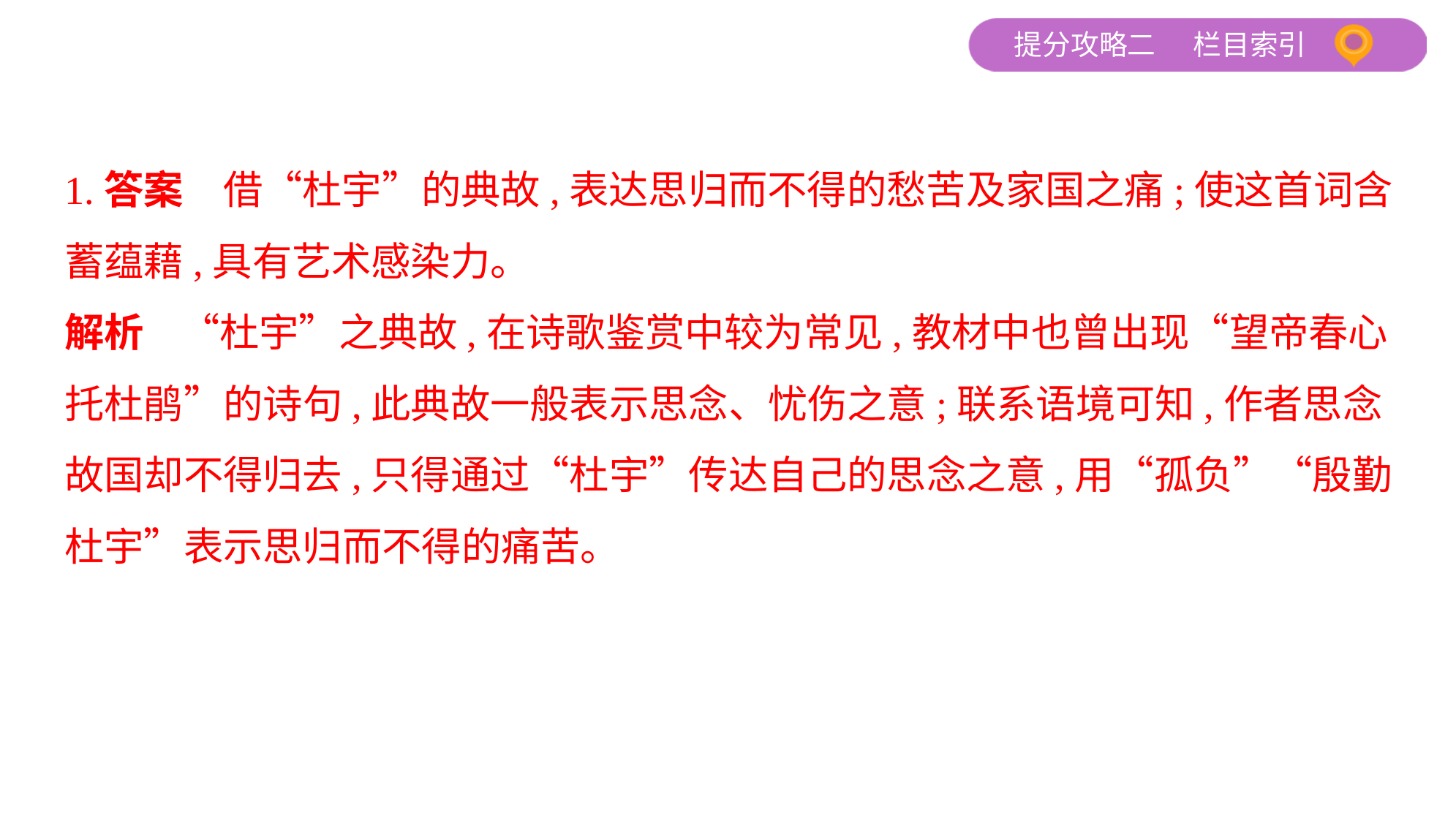

1.答案　借“杜宇”的典故,表达思归而不得的愁苦及家国之痛;使这首词含
蓄蕴藉,具有艺术感染力。
解析    “杜宇”之典故,在诗歌鉴赏中较为常见,教材中也曾出现“望帝春心
托杜鹃”的诗句,此典故一般表示思念、忧伤之意;联系语境可知,作者思念
故国却不得归去,只得通过“杜宇”传达自己的思念之意,用“孤负”“殷勤
杜宇”表示思归而不得的痛苦。